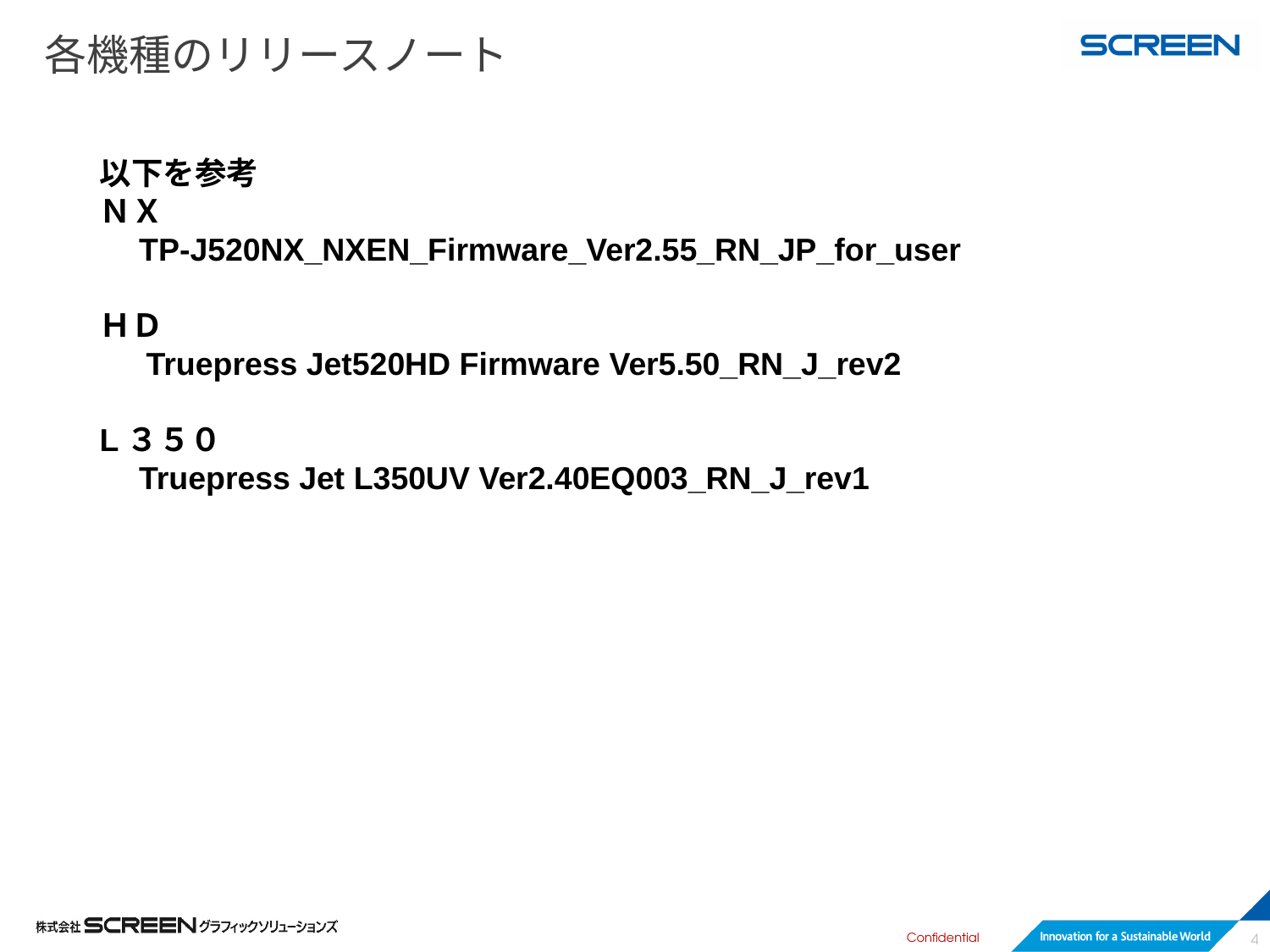

# 各機種のリリースノート
以下を参考
ＮＸ
　TP-J520NX_NXEN_Firmware_Ver2.55_RN_JP_for_user

ＨＤ
　 Truepress Jet520HD Firmware Ver5.50_RN_J_rev2

L３５０
　Truepress Jet L350UV Ver2.40EQ003_RN_J_rev1
4